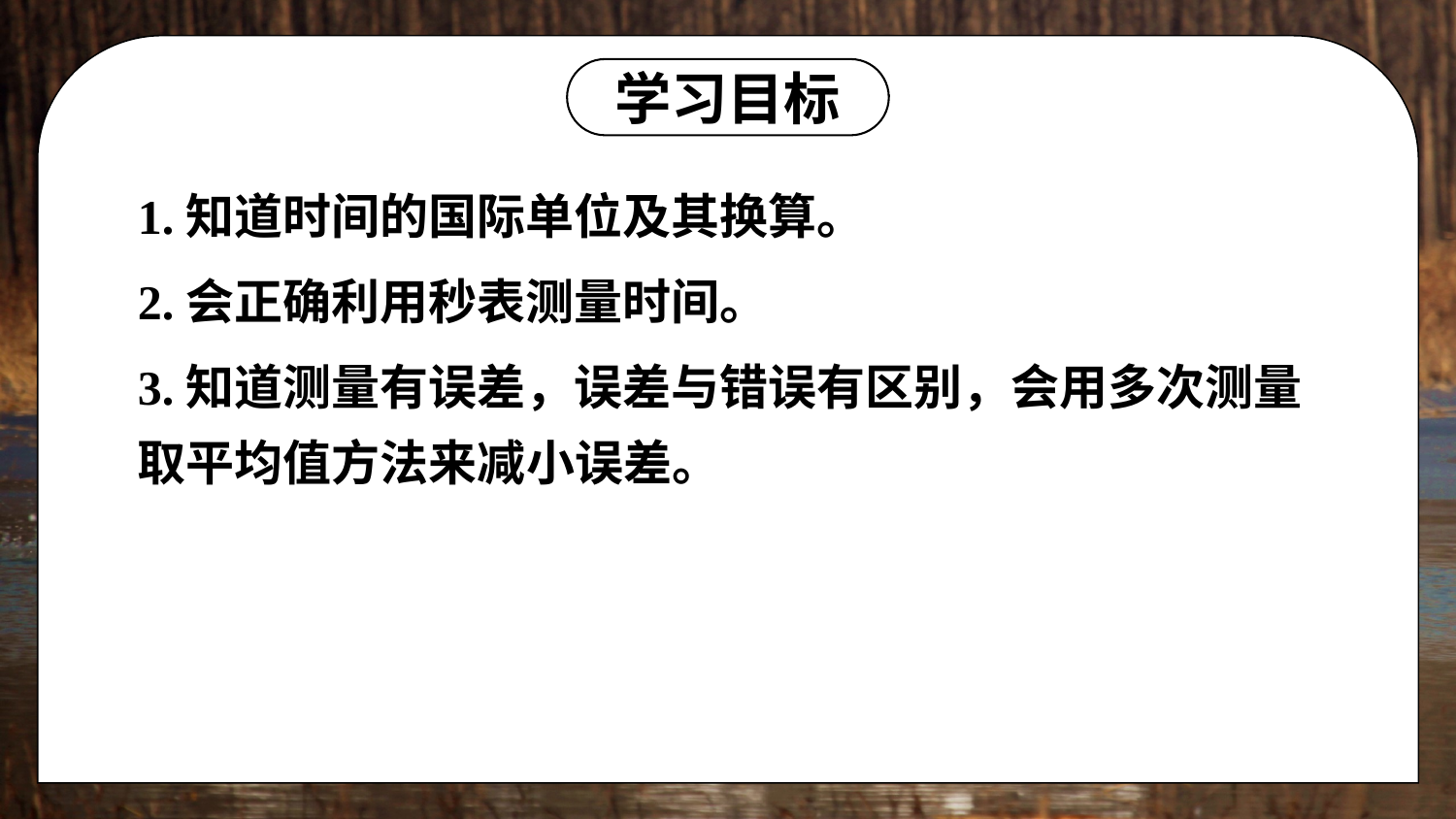

学习目标
1.知道时间的国际单位及其换算。
2.会正确利用秒表测量时间。
3.知道测量有误差，误差与错误有区别，会用多次测量取平均值方法来减小误差。